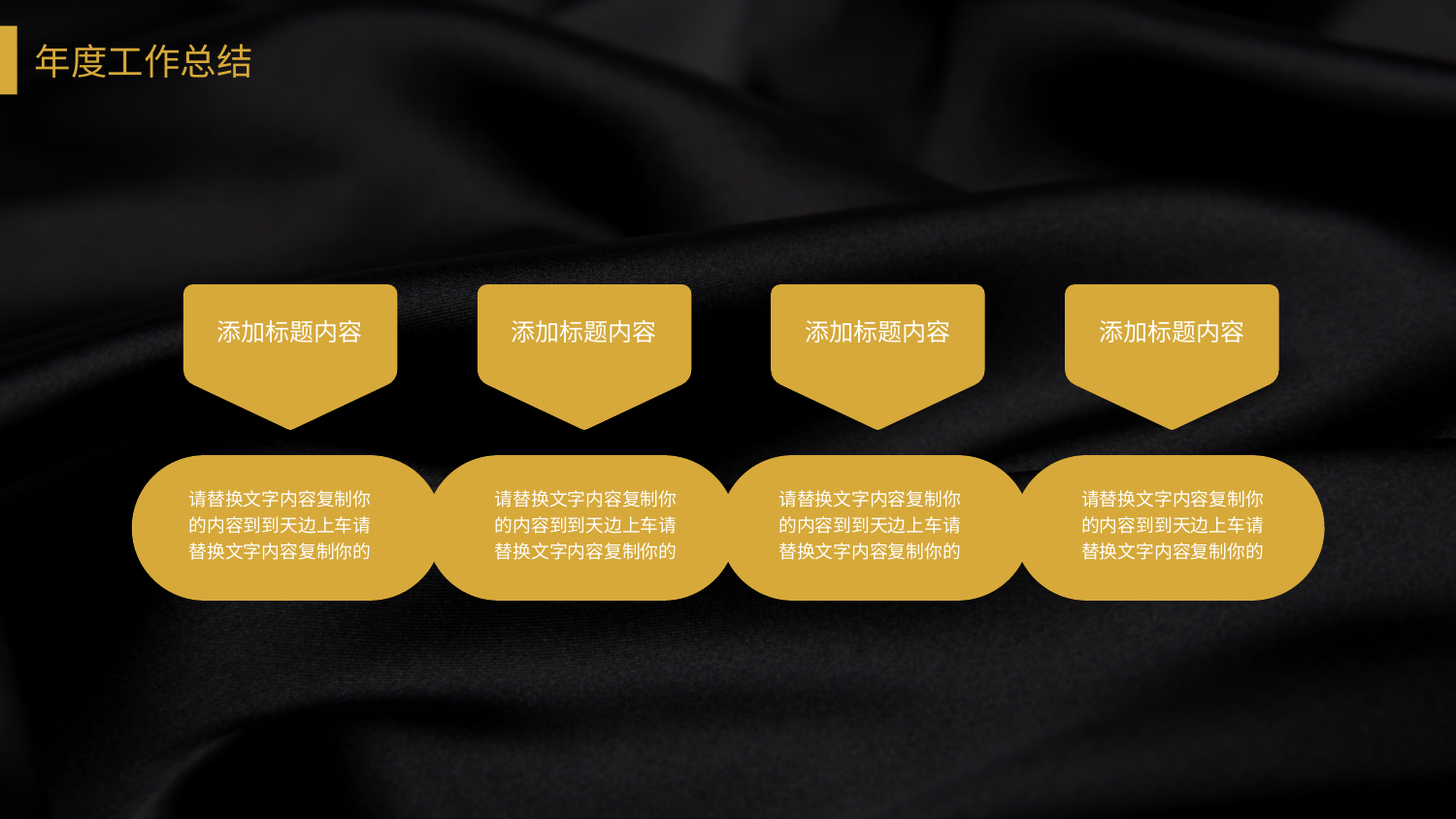

添加标题内容

添加标题内容

添加标题内容

添加标题内容

请替换文字内容复制你的内容到到天边上车请替换文字内容复制你的
请替换文字内容复制你的内容到到天边上车请替换文字内容复制你的
请替换文字内容复制你的内容到到天边上车请替换文字内容复制你的
请替换文字内容复制你的内容到到天边上车请替换文字内容复制你的